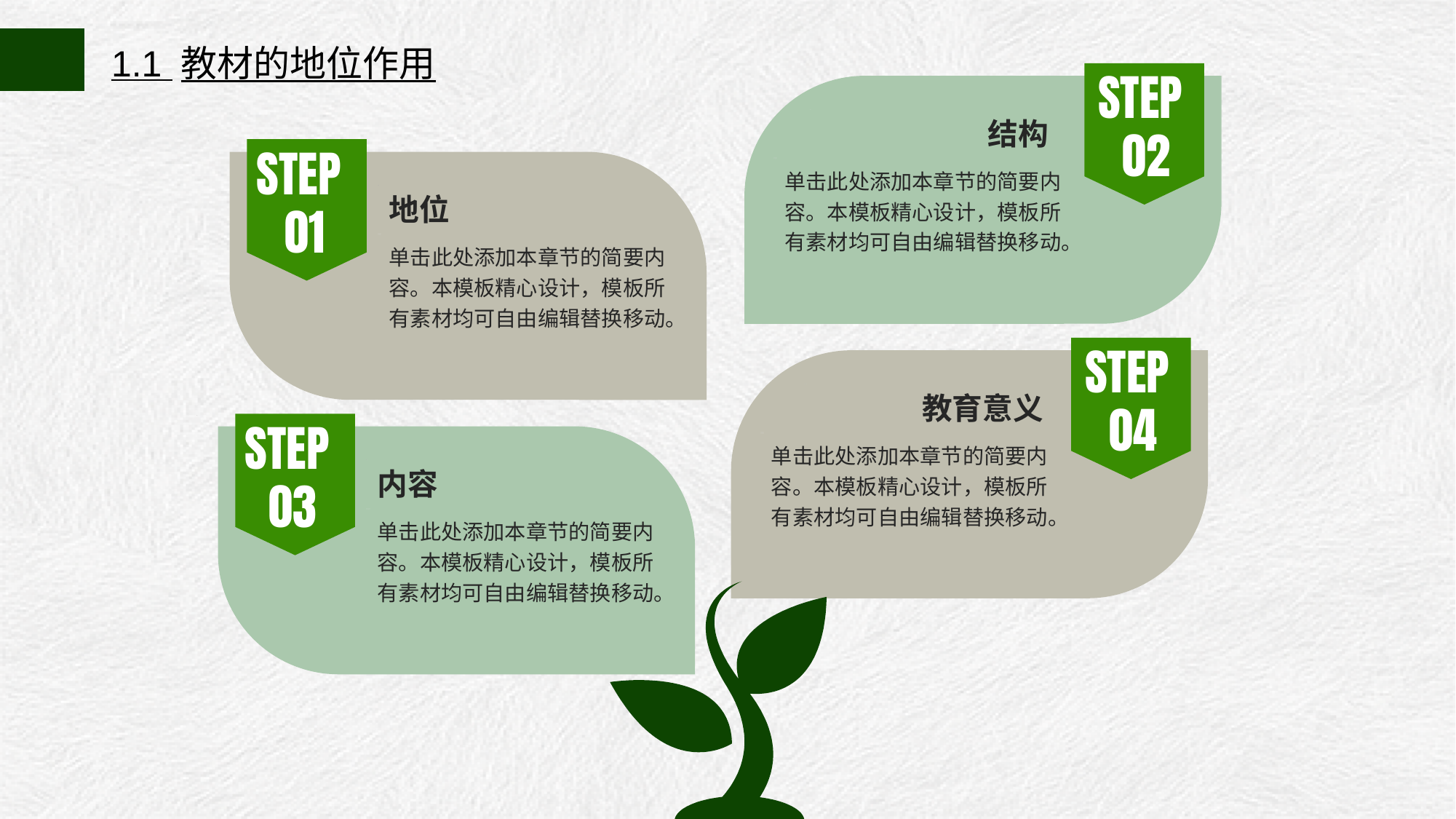

1.1 教材的地位作用

STEP
02

结构

STEP
01

单击此处添加本章节的简要内容。本模板精心设计，模板所有素材均可自由编辑替换移动。
地位
单击此处添加本章节的简要内容。本模板精心设计，模板所有素材均可自由编辑替换移动。

STEP
04

教育意义

STEP
03

单击此处添加本章节的简要内容。本模板精心设计，模板所有素材均可自由编辑替换移动。
内容
单击此处添加本章节的简要内容。本模板精心设计，模板所有素材均可自由编辑替换移动。